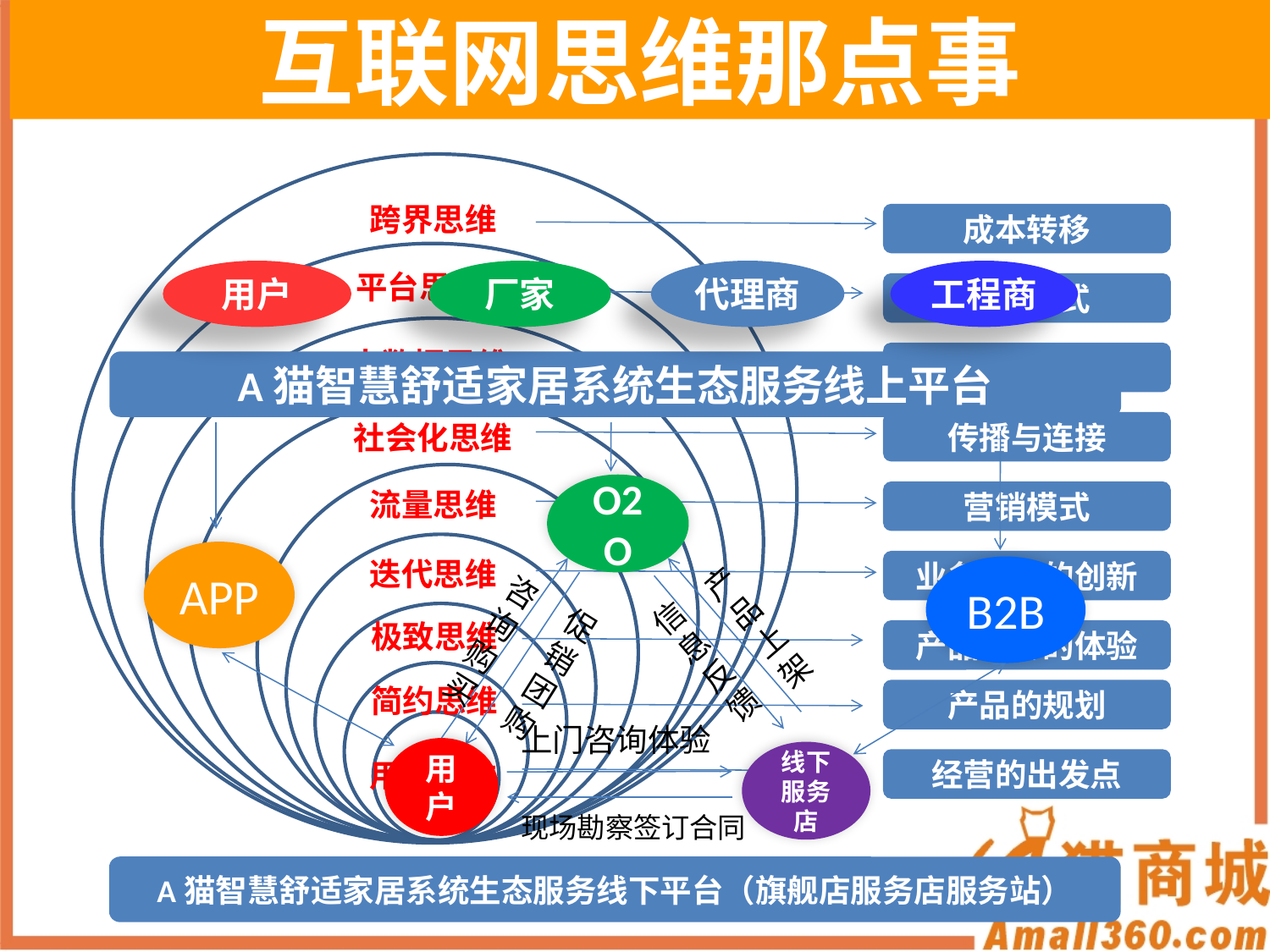

互联网思维那点事

跨界思维
成本转移

用户
厂家
代理商
工程商
A猫智慧舒适家居系统生态服务线上平台
APP
产
品
上
架
B2B
信
息反
馈
促
销
团购
咨询购买
上门咨询体验
用户
线下
服务店
现场勘察签订合同
A猫智慧舒适家居系统生态服务线下平台（旗舰店服务店服务站）
O2O
平台思维
运营模式

大数据思维
用户增值

社会化思维
传播与连接

流量思维
营销模式

迭代思维
业务流程的创新

极致思维
产品服务的体验

简约思维
产品的规划

用户思维
经营的出发点